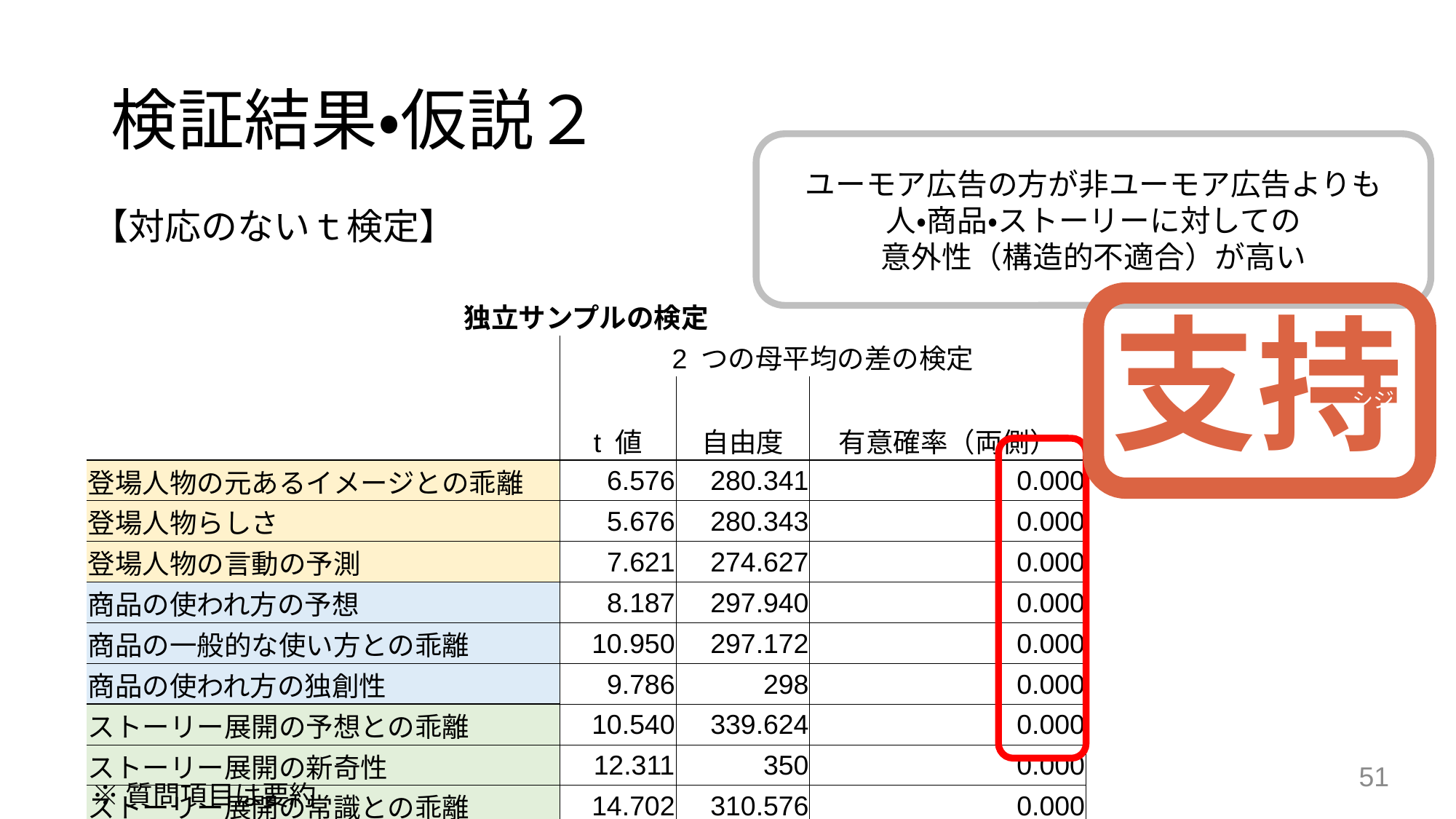

# 検証結果・仮説２
ユーモア広告の方が非ユーモア広告よりも
人・商品・ストーリーに対しての
意外性（構造的不適合）が高い
【対応のないｔ検定】
支持

シジ
| 独立サンプルの検定 |  |  |  |
| --- | --- | --- | --- |
|  | 2 つの母平均の差の検定 |  |  |
|  |  |  |  |
|  | t 値 | 自由度 | 有意確率（両側） |
| 登場人物の元あるイメージとの乖離 | 6.576 | 280.341 | 0.000 |
| 登場人物らしさ | 5.676 | 280.343 | 0.000 |
| 登場人物の言動の予測 | 7.621 | 274.627 | 0.000 |
| 商品の使われ方の予想 | 8.187 | 297.940 | 0.000 |
| 商品の一般的な使い方との乖離 | 10.950 | 297.172 | 0.000 |
| 商品の使われ方の独創性 | 9.786 | 298 | 0.000 |
| ストーリー展開の予想との乖離 | 10.540 | 339.624 | 0.000 |
| ストーリー展開の新奇性 | 12.311 | 350 | 0.000 |
| ストーリー展開の常識との乖離 | 14.702 | 310.576 | 0.000 |

51
※質問項目は要約